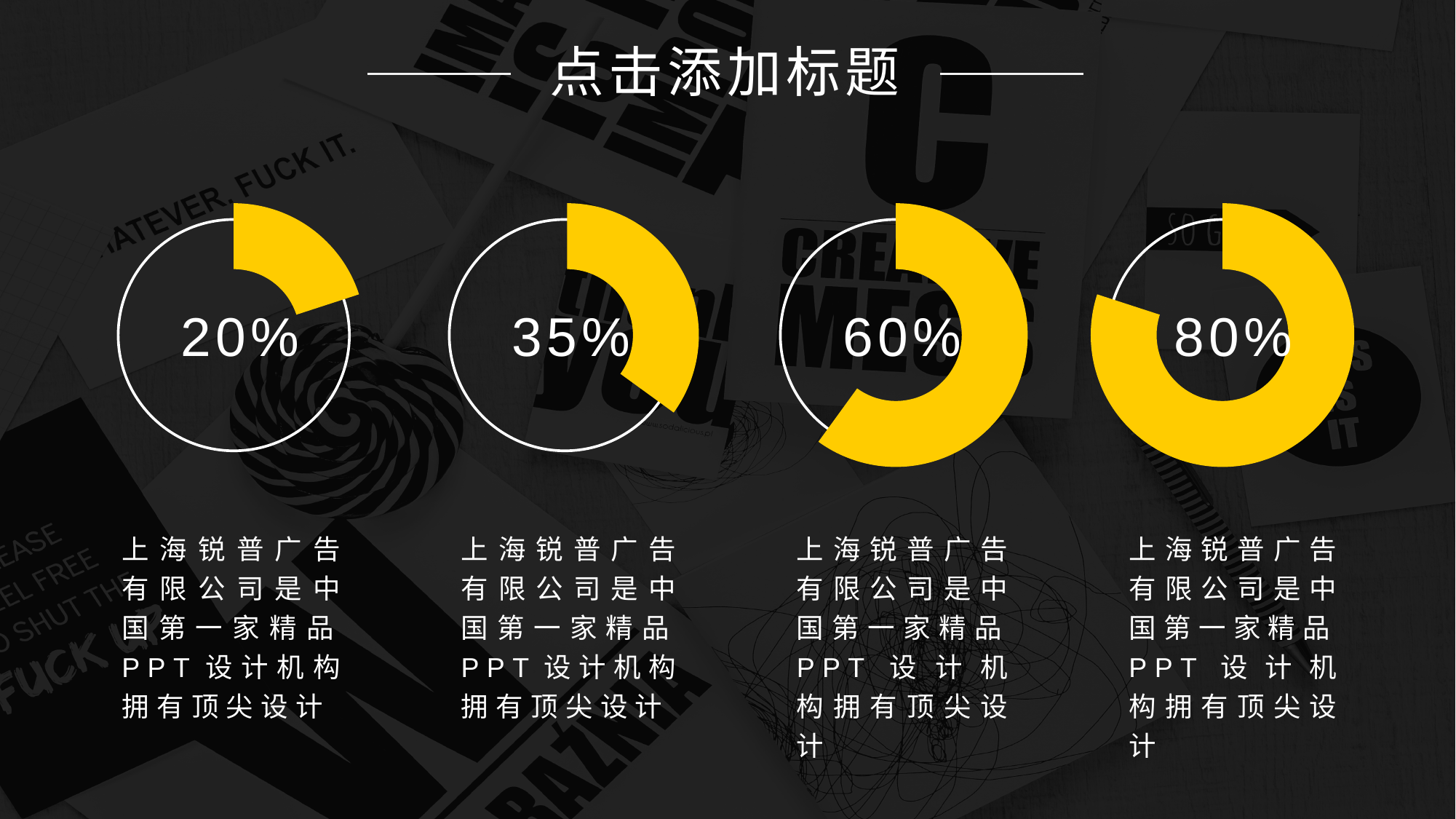

点击添加标题

### Chart

| Category | 销售额 |
|---|---|
| 占比 | 0.2 |
| 固定值 | 0.8 |

### Chart

| Category | 销售额 |
|---|---|
| 占比 | 0.35 |
| 固定值 | 0.65 |

### Chart

| Category | 销售额 |
|---|---|
| 占比 | 0.6 |
| 固定值 | 0.4 |

### Chart

| Category | 销售额 |
|---|---|
| 占比 | 0.8 |
| 固定值 | 0.19999999999999996 |

20%
35%
60%
80%
上海锐普广告有限公司是中国第一家精品PPT设计机构拥有顶尖设计
上海锐普广告有限公司是中国第一家精品PPT设计机构拥有顶尖设计
上海锐普广告有限公司是中国第一家精品PPT设计机构拥有顶尖设计
上海锐普广告有限公司是中国第一家精品PPT设计机构拥有顶尖设计